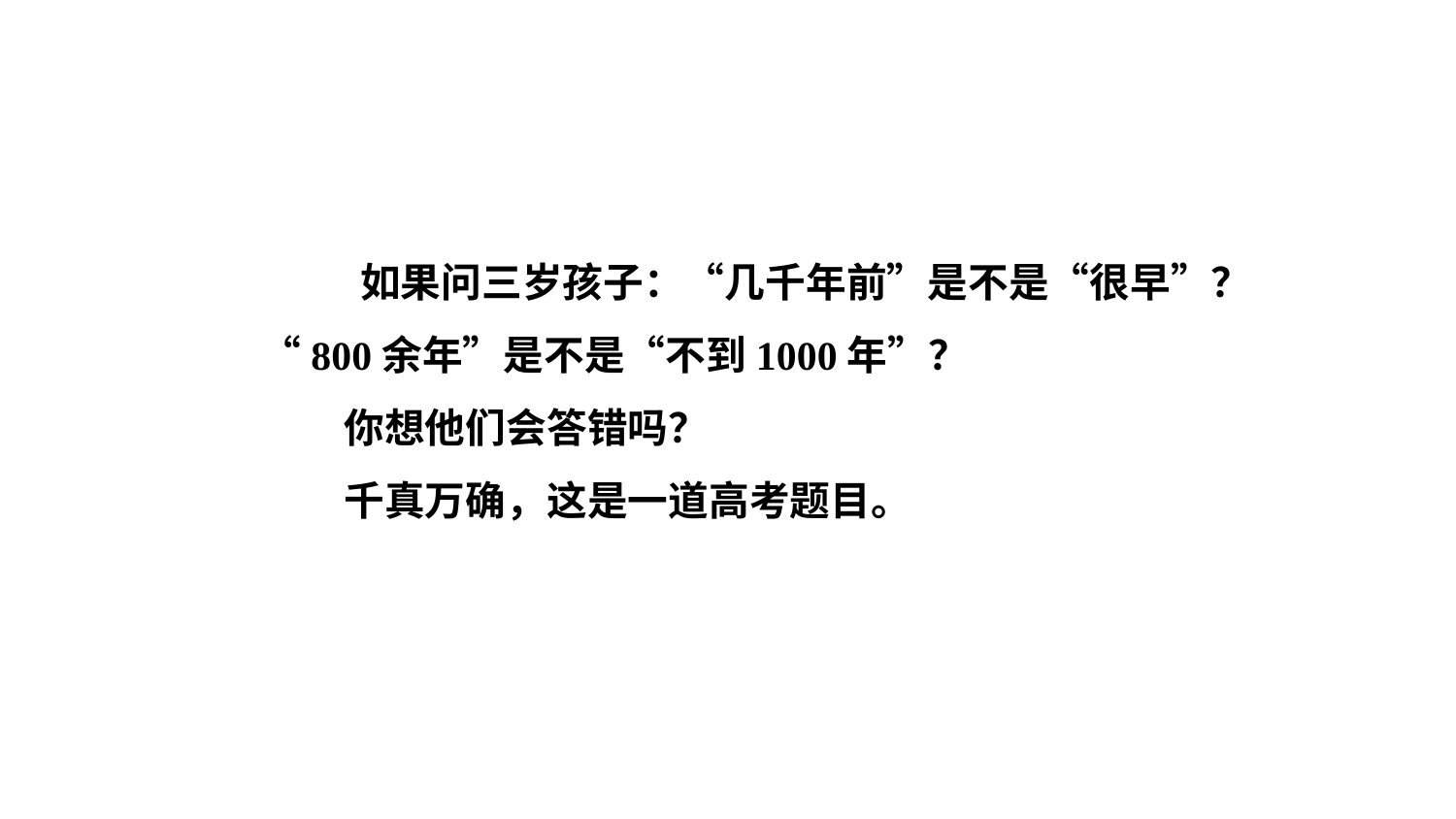

如果问三岁孩子：“几千年前”是不是“很早”？“800余年”是不是“不到1000年”？
        你想他们会答错吗？
        千真万确，这是一道高考题目。